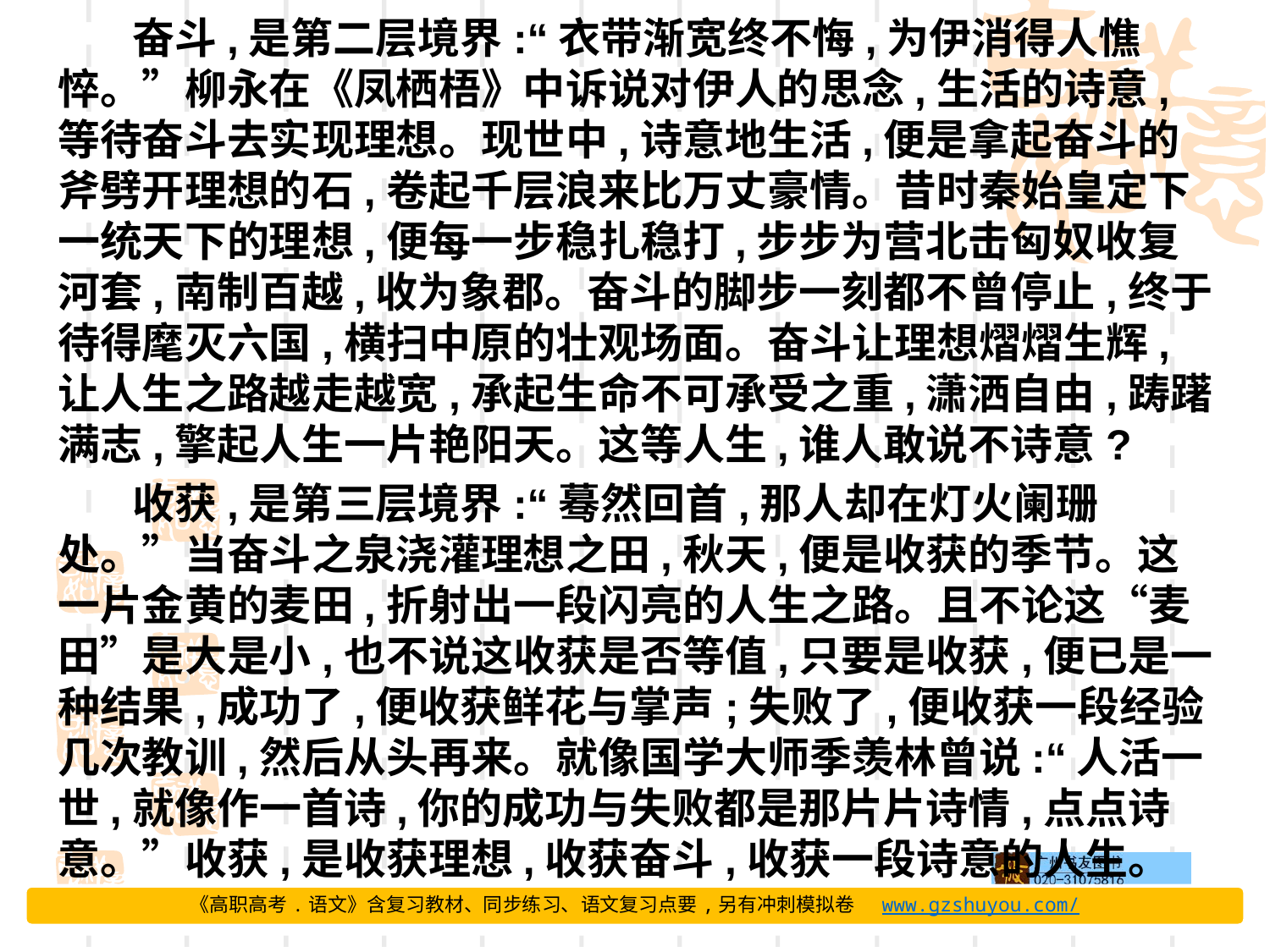

奋斗,是第二层境界:“衣带渐宽终不悔,为伊消得人憔悴。”柳永在《凤栖梧》中诉说对伊人的思念,生活的诗意,等待奋斗去实现理想。现世中,诗意地生活,便是拿起奋斗的斧劈开理想的石,卷起千层浪来比万丈豪情。昔时秦始皇定下一统天下的理想,便每一步稳扎稳打,步步为营北击匈奴收复河套,南制百越,收为象郡。奋斗的脚步一刻都不曾停止,终于待得麾灭六国,横扫中原的壮观场面。奋斗让理想熠熠生辉,让人生之路越走越宽,承起生命不可承受之重,潇洒自由,踌躇满志,擎起人生一片艳阳天。这等人生,谁人敢说不诗意?
收获,是第三层境界:“蓦然回首,那人却在灯火阑珊处。”当奋斗之泉浇灌理想之田,秋天,便是收获的季节。这一片金黄的麦田,折射出一段闪亮的人生之路。且不论这“麦田”是大是小,也不说这收获是否等值,只要是收获,便已是一种结果,成功了,便收获鲜花与掌声;失败了,便收获一段经验几次教训,然后从头再来。就像国学大师季羡林曾说:“人活一世,就像作一首诗,你的成功与失败都是那片片诗情,点点诗意。”收获,是收获理想,收获奋斗,收获一段诗意的人生。